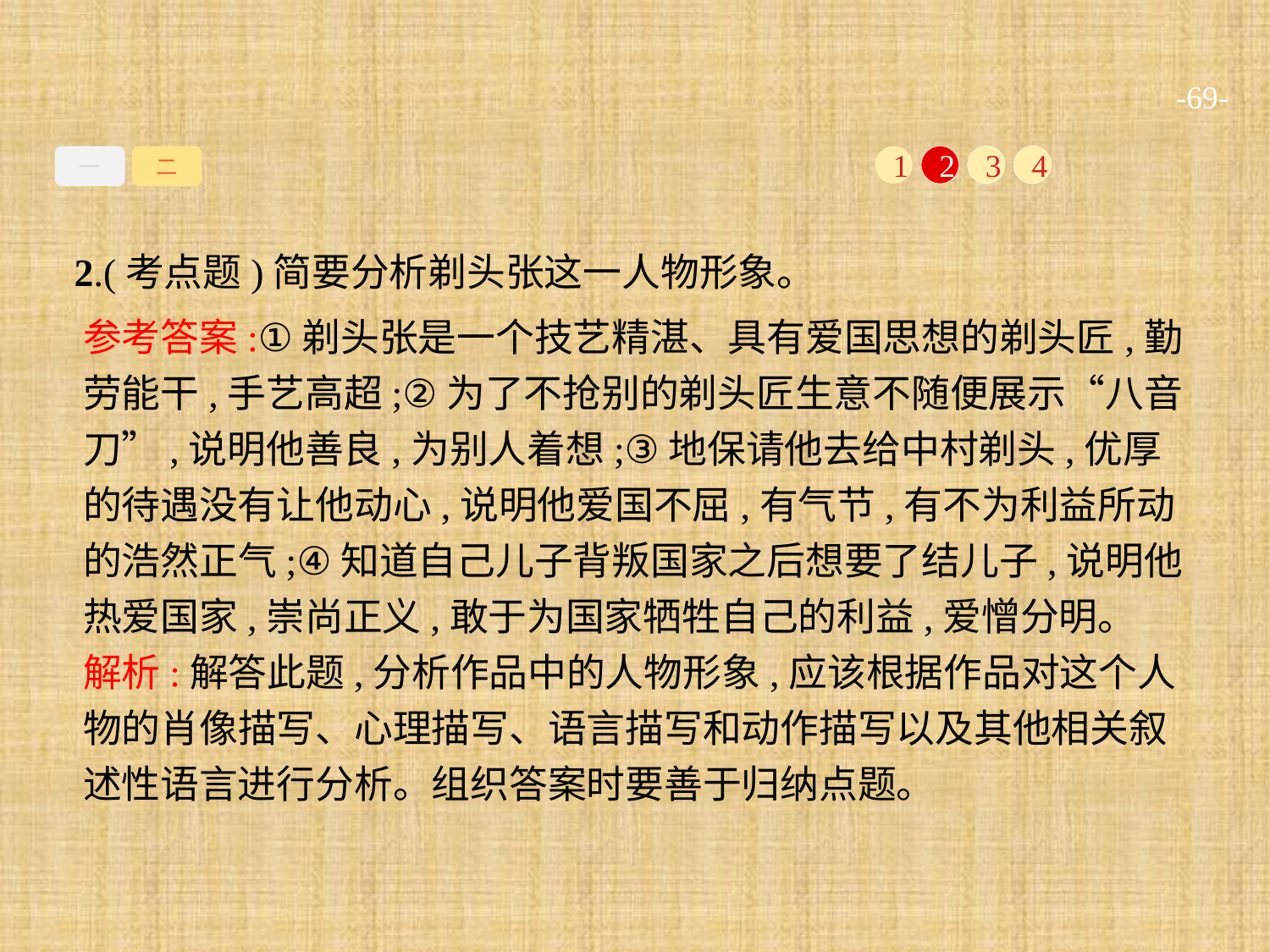

-69-
一
二
1
2
3
4
2.(考点题)简要分析剃头张这一人物形象。
参考答案:①剃头张是一个技艺精湛、具有爱国思想的剃头匠,勤劳能干,手艺高超;②为了不抢别的剃头匠生意不随便展示“八音刀”,说明他善良,为别人着想;③地保请他去给中村剃头,优厚的待遇没有让他动心,说明他爱国不屈,有气节,有不为利益所动的浩然正气;④知道自己儿子背叛国家之后想要了结儿子,说明他热爱国家,崇尚正义,敢于为国家牺牲自己的利益,爱憎分明。
解析:解答此题,分析作品中的人物形象,应该根据作品对这个人物的肖像描写、心理描写、语言描写和动作描写以及其他相关叙述性语言进行分析。组织答案时要善于归纳点题。